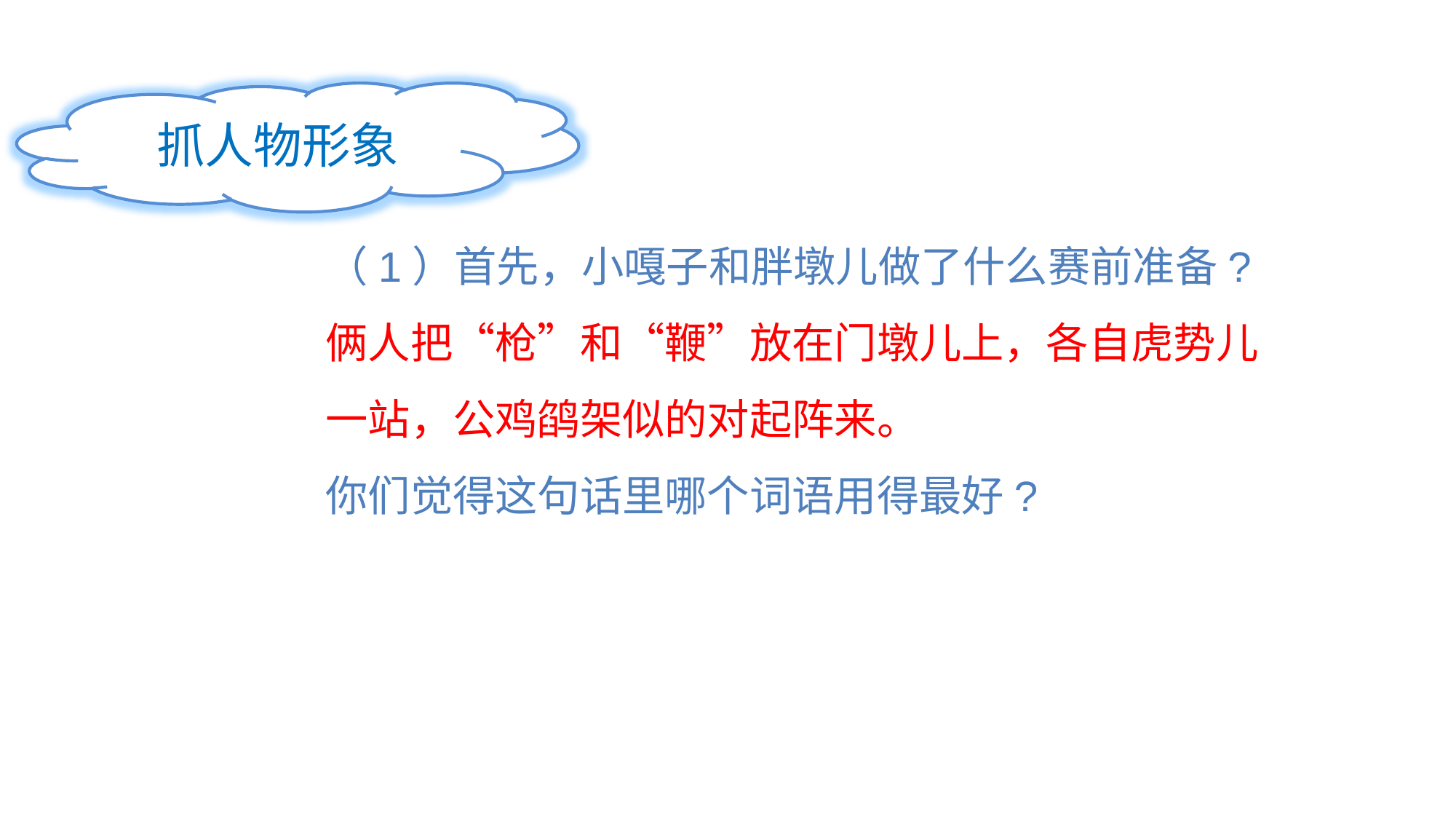

抓人物形象
（1）首先，小嘎子和胖墩儿做了什么赛前准备?
俩人把“枪”和“鞭”放在门墩儿上，各自虎势儿一站，公鸡鹐架似的对起阵来。
你们觉得这句话里哪个词语用得最好?